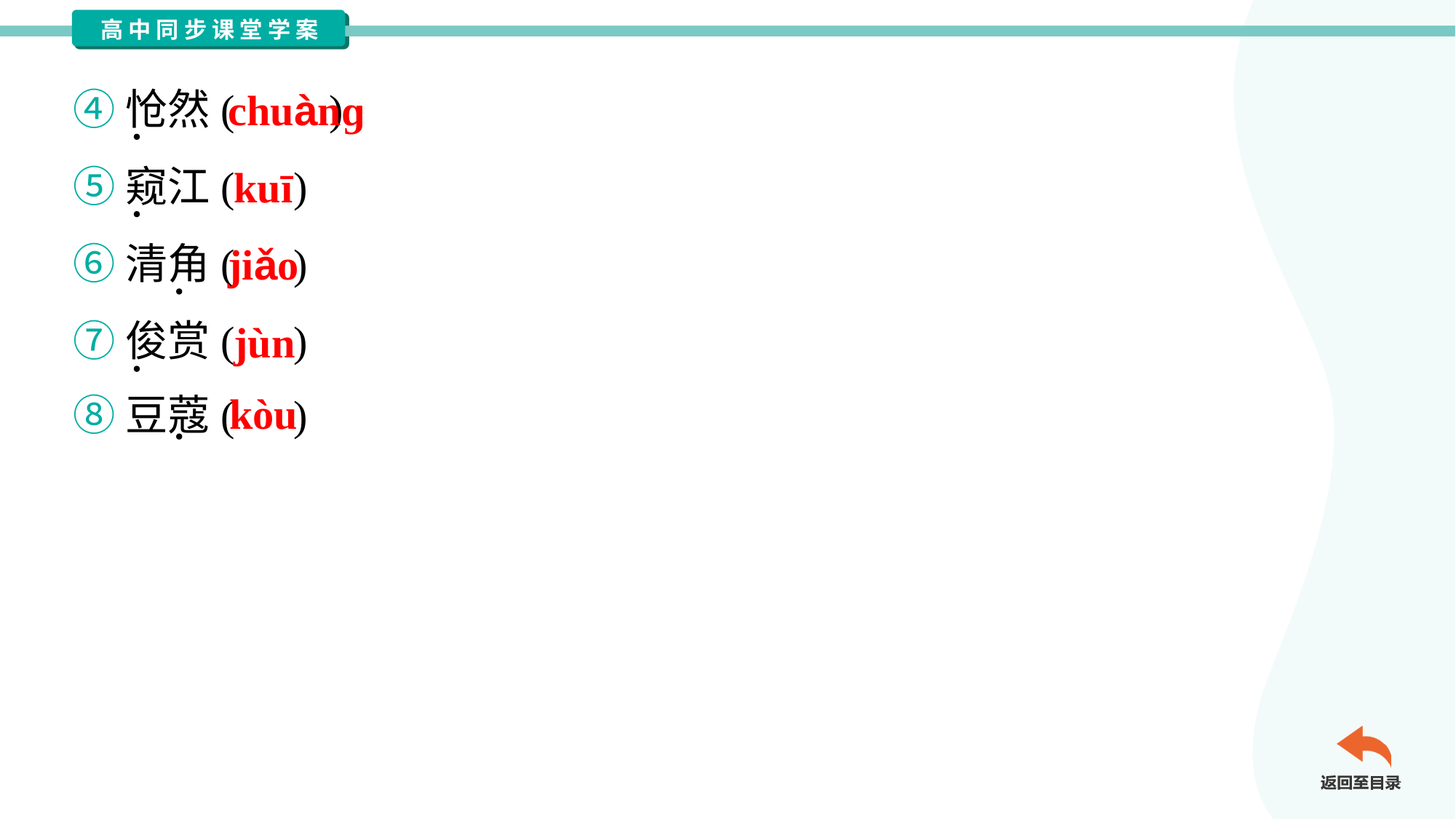

④怆然(        )
⑤窥江(     )
⑥清角(     )
⑦俊赏(     )
⑧豆蔻(     )
chuànɡ
kuī

jiǎo

jùn

kòu